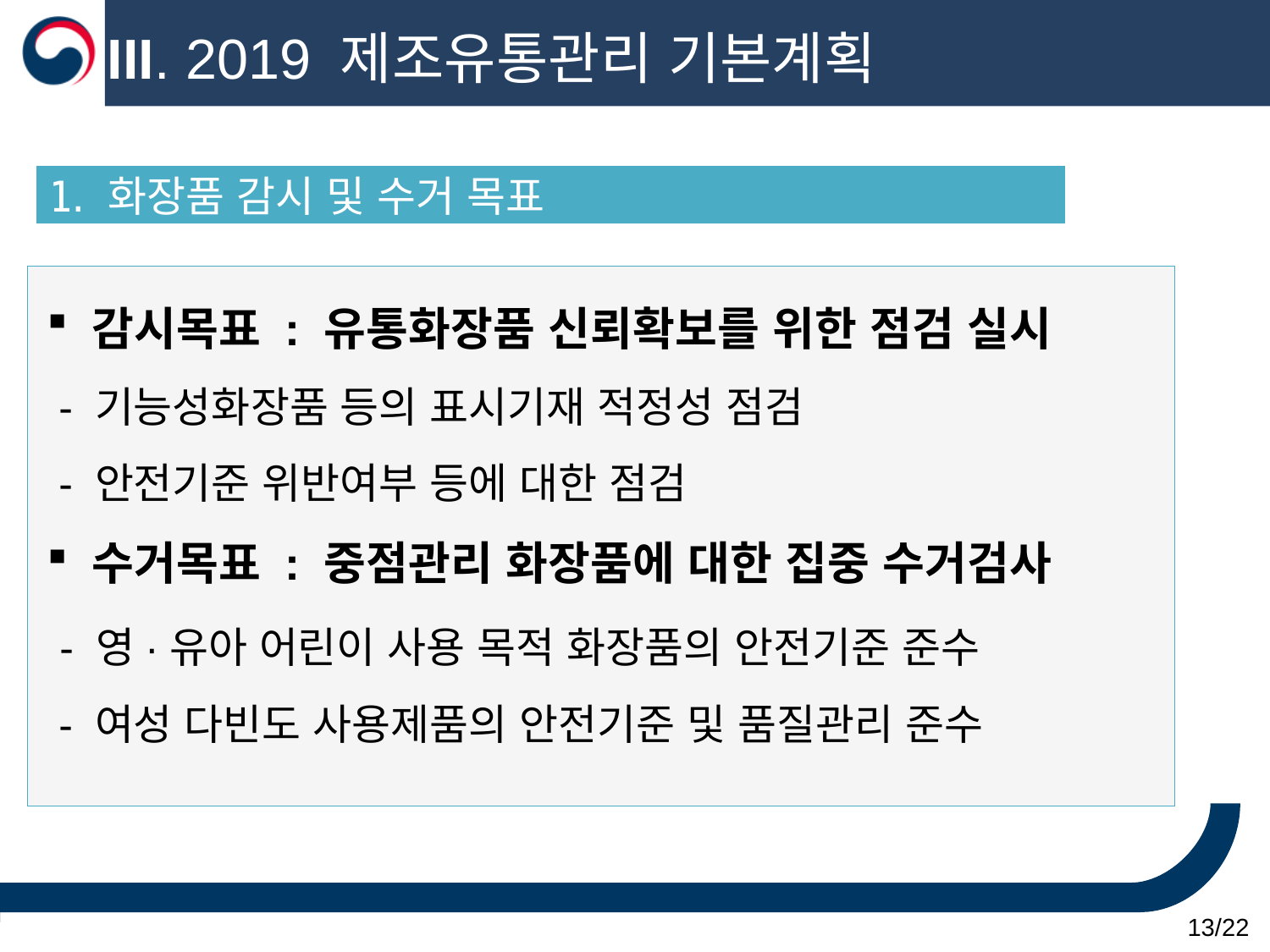

III. 2019 제조유통관리 기본계획
1. 화장품 감시 및 수거 목표
 감시목표 : 유통화장품 신뢰확보를 위한 점검 실시
 - 기능성화장품 등의 표시기재 적정성 점검
 - 안전기준 위반여부 등에 대한 점검
 수거목표 : 중점관리 화장품에 대한 집중 수거검사
 - 영·유아 어린이 사용 목적 화장품의 안전기준 준수
 - 여성 다빈도 사용제품의 안전기준 및 품질관리 준수
13/22